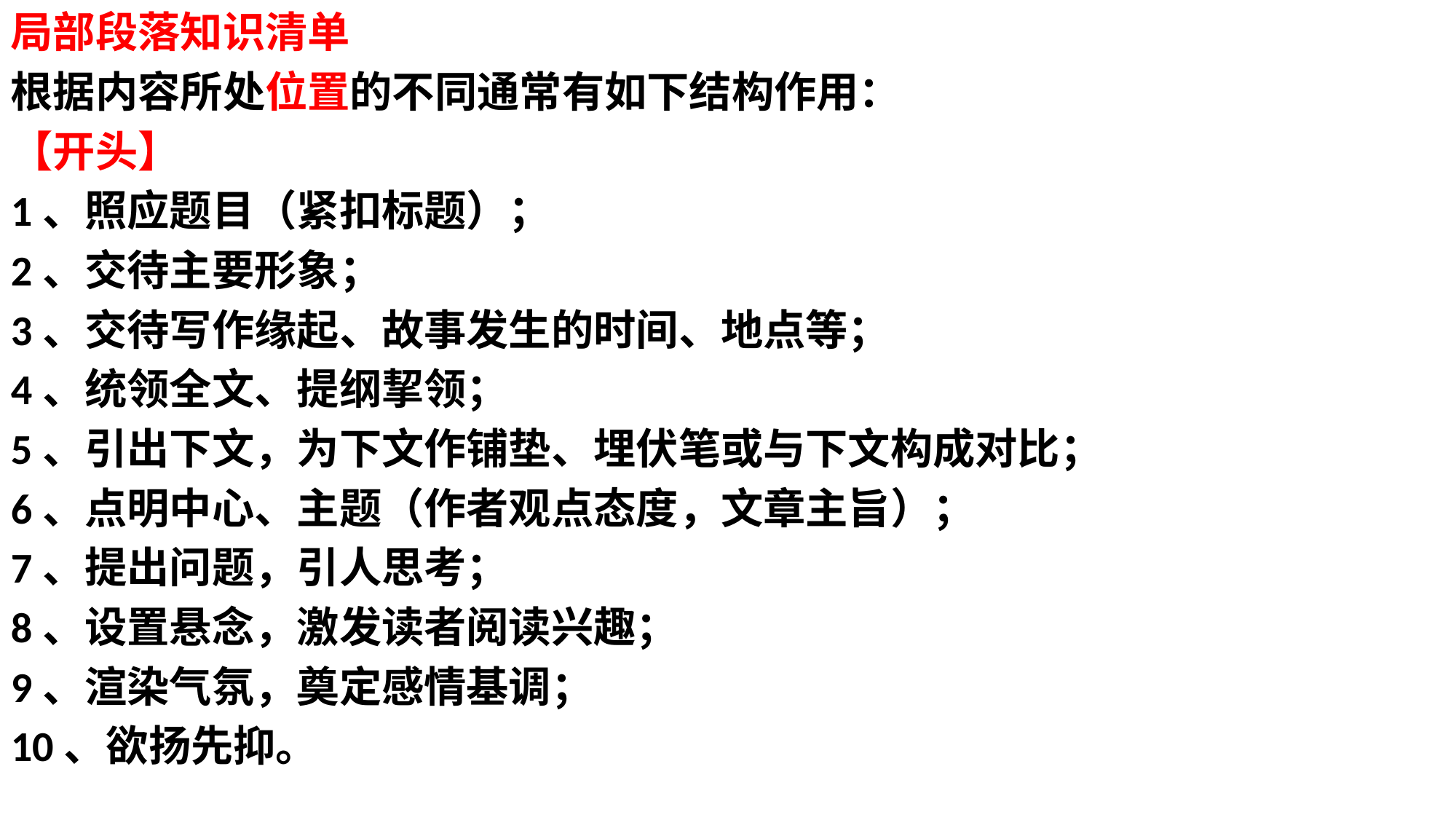

局部段落知识清单
根据内容所处位置的不同通常有如下结构作用：
【开头】
1、照应题目（紧扣标题）；
2、交待主要形象；
3、交待写作缘起、故事发生的时间、地点等；
4、统领全文、提纲挈领；
5、引出下文，为下文作铺垫、埋伏笔或与下文构成对比；
6、点明中心、主题（作者观点态度，文章主旨）；
7、提出问题，引人思考；
8、设置悬念，激发读者阅读兴趣；
9、渲染气氛，奠定感情基调；
10、欲扬先抑。